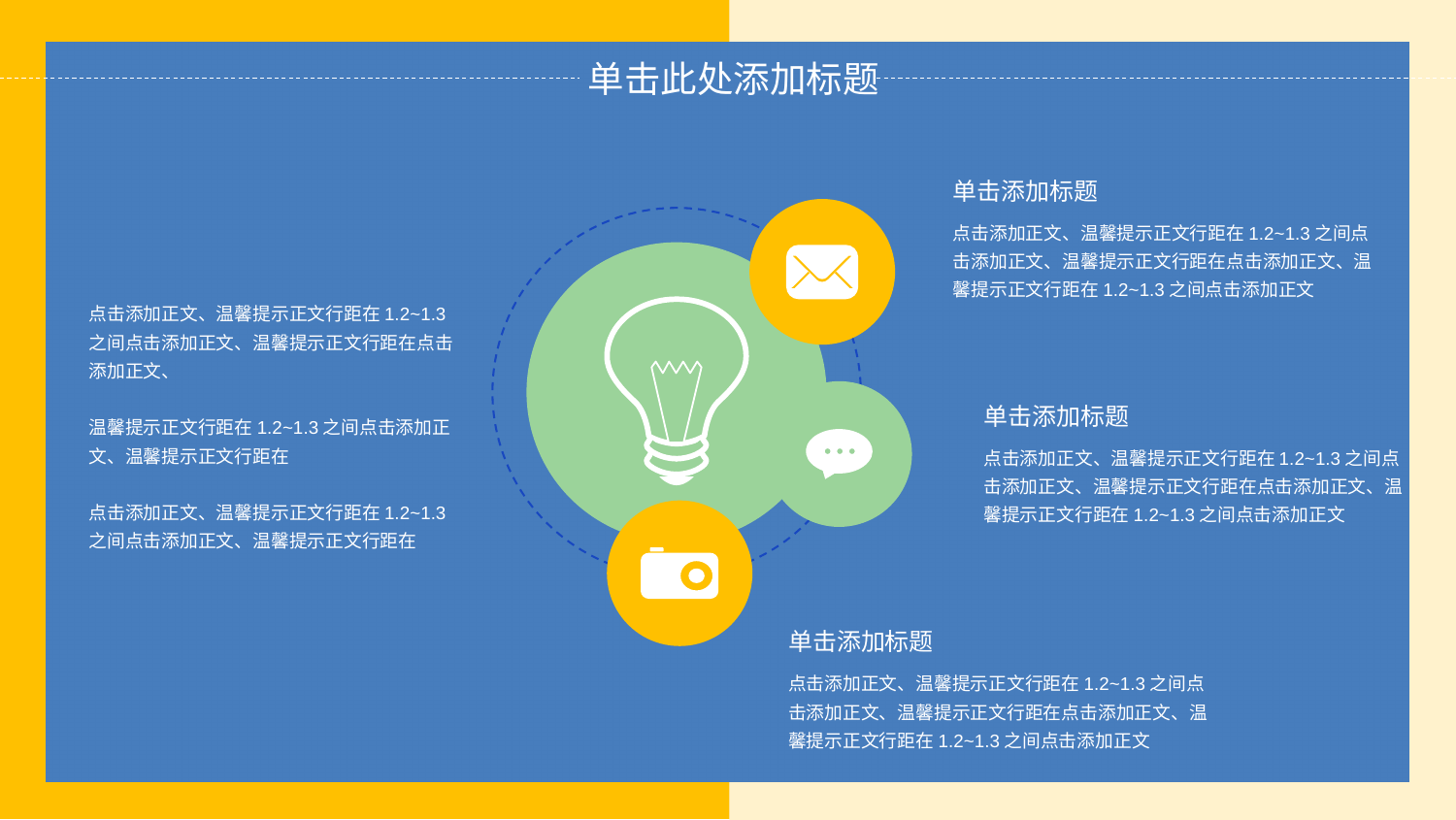

单击添加标题

点击添加正文、温馨提示正文行距在1.2~1.3之间点击添加正文、温馨提示正文行距在点击添加正文、温馨提示正文行距在1.2~1.3之间点击添加正文

点击添加正文、温馨提示正文行距在1.2~1.3之间点击添加正文、温馨提示正文行距在点击添加正文、

温馨提示正文行距在1.2~1.3之间点击添加正文、温馨提示正文行距在

点击添加正文、温馨提示正文行距在1.2~1.3之间点击添加正文、温馨提示正文行距在

单击添加标题
点击添加正文、温馨提示正文行距在1.2~1.3之间点击添加正文、温馨提示正文行距在点击添加正文、温馨提示正文行距在1.2~1.3之间点击添加正文

单击添加标题
点击添加正文、温馨提示正文行距在1.2~1.3之间点击添加正文、温馨提示正文行距在点击添加正文、温馨提示正文行距在1.2~1.3之间点击添加正文